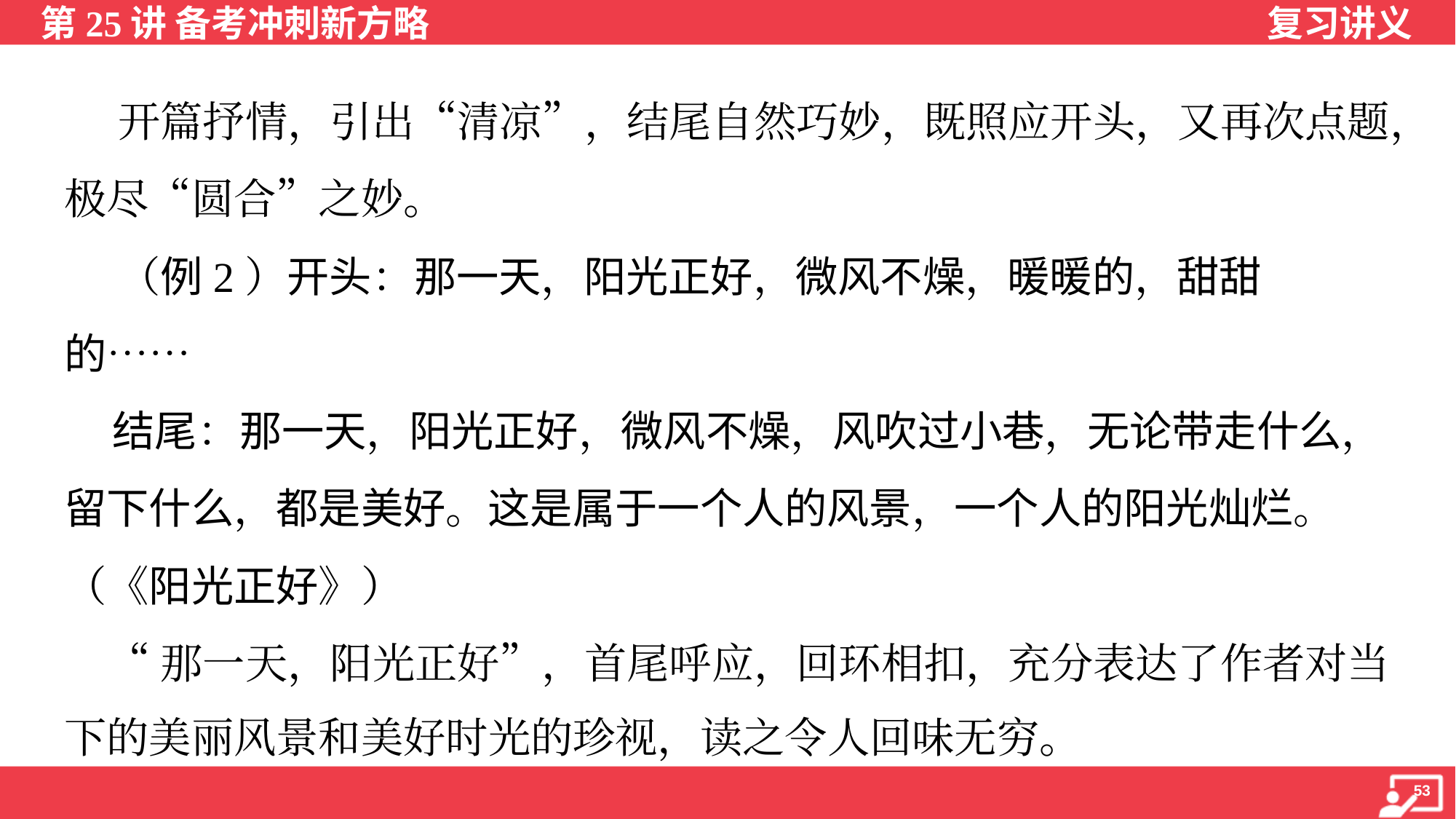

开篇抒情，引出“清凉”，结尾自然巧妙，既照应开头，又再次点题，
极尽“圆合”之妙。
    （例2）开头：那一天，阳光正好，微风不燥，暖暖的，甜甜
的……
    结尾：那一天，阳光正好，微风不燥，风吹过小巷，无论带走什么，
留下什么，都是美好。这是属于一个人的风景，一个人的阳光灿烂。
（《阳光正好》）
    “那一天，阳光正好”，首尾呼应，回环相扣，充分表达了作者对当
下的美丽风景和美好时光的珍视，读之令人回味无穷。